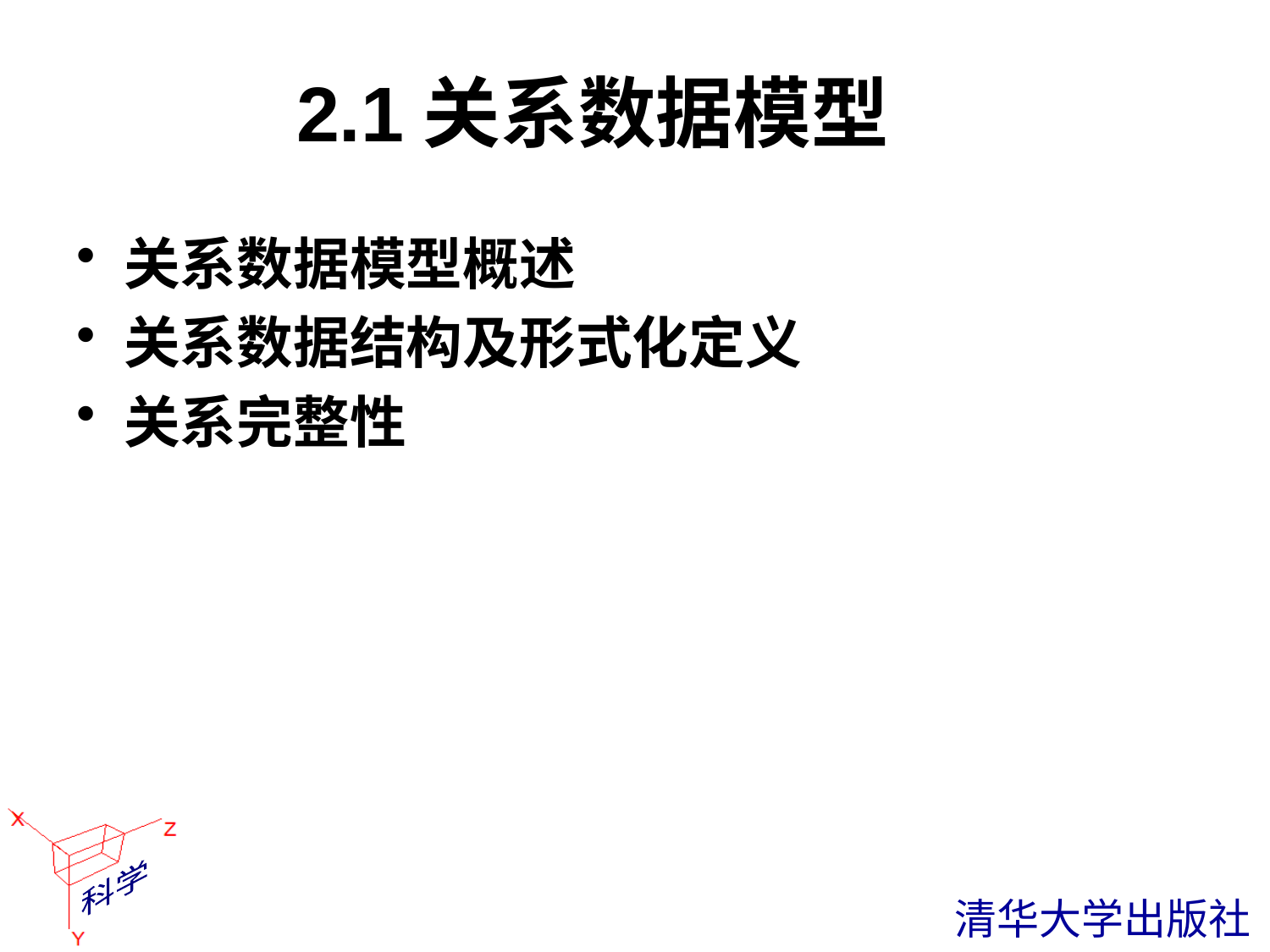

# 2.1关系数据模型
关系数据模型概述
关系数据结构及形式化定义
关系完整性

      清华大学出版社